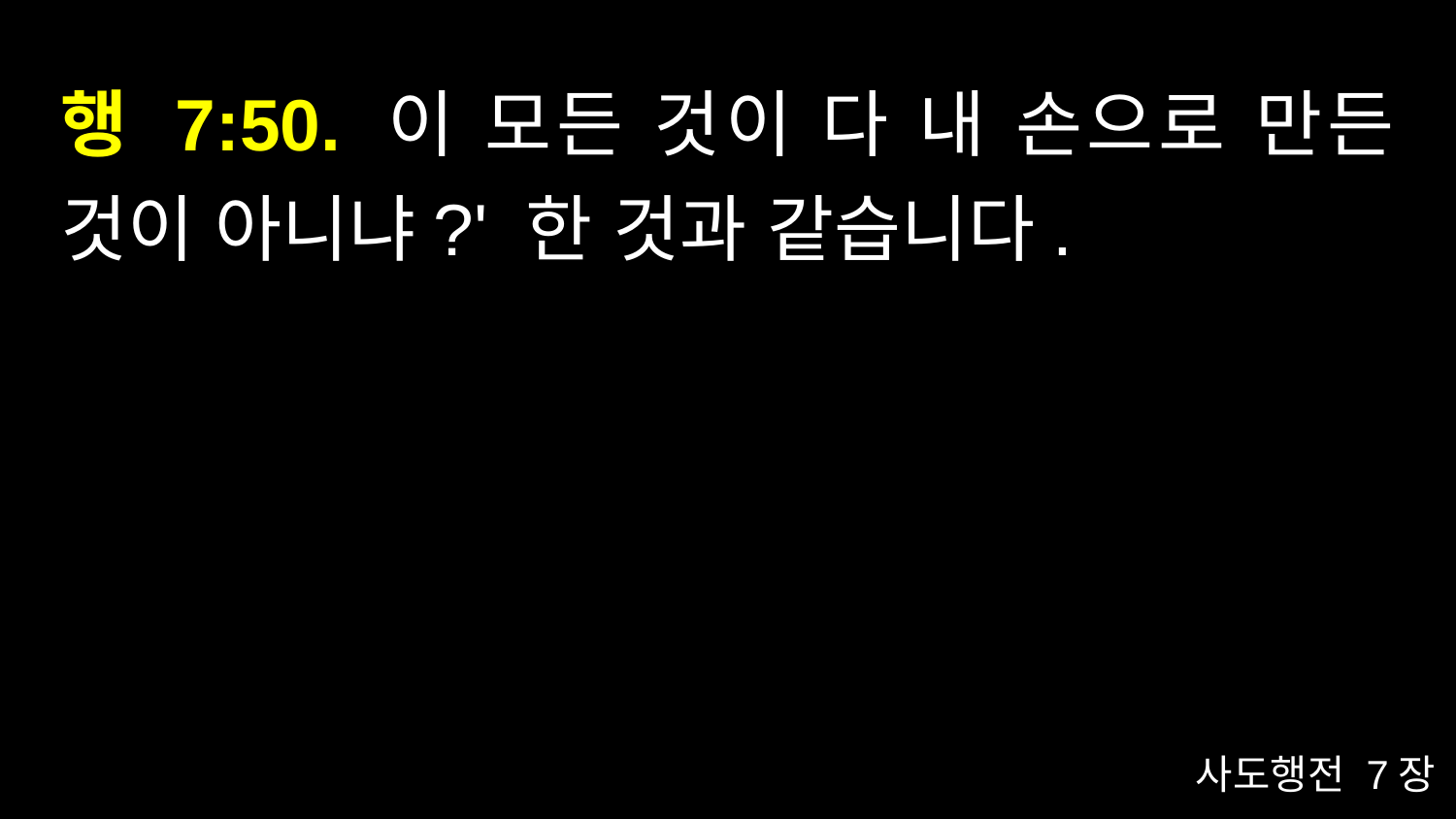

# 행 7:50. 이 모든 것이 다 내 손으로 만든 것이 아니냐?' 한 것과 같습니다.
사도행전 7장